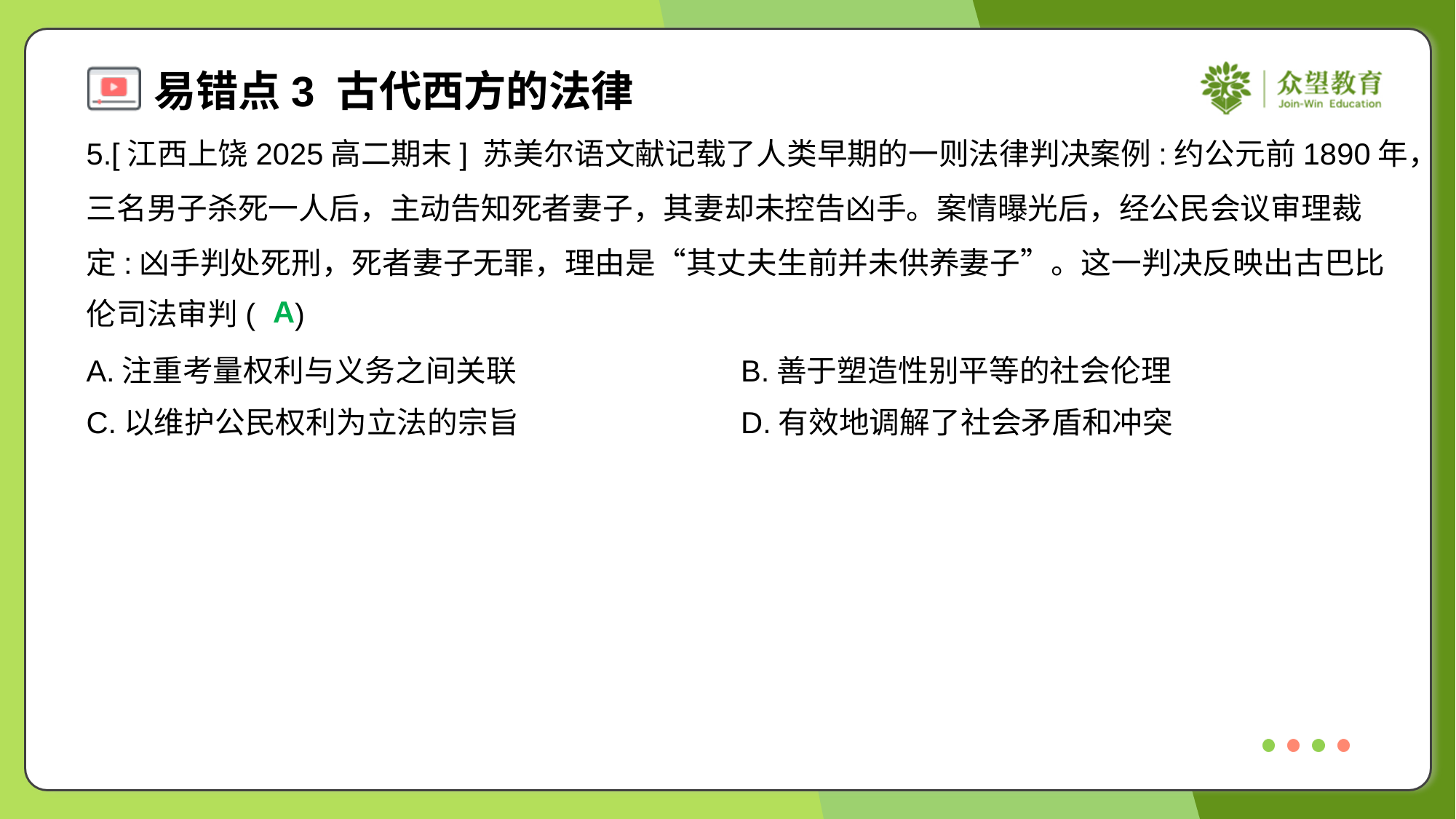

5.[江西上饶2025高二期末] 苏美尔语文献记载了人类早期的一则法律判决案例:约公元前1890年，
三名男子杀死一人后，主动告知死者妻子，其妻却未控告凶手。案情曝光后，经公民会议审理裁
定:凶手判处死刑，死者妻子无罪，理由是“其丈夫生前并未供养妻子”。这一判决反映出古巴比
伦司法审判(     )
A
A.注重考量权利与义务之间关联	B.善于塑造性别平等的社会伦理
C.以维护公民权利为立法的宗旨	D.有效地调解了社会矛盾和冲突